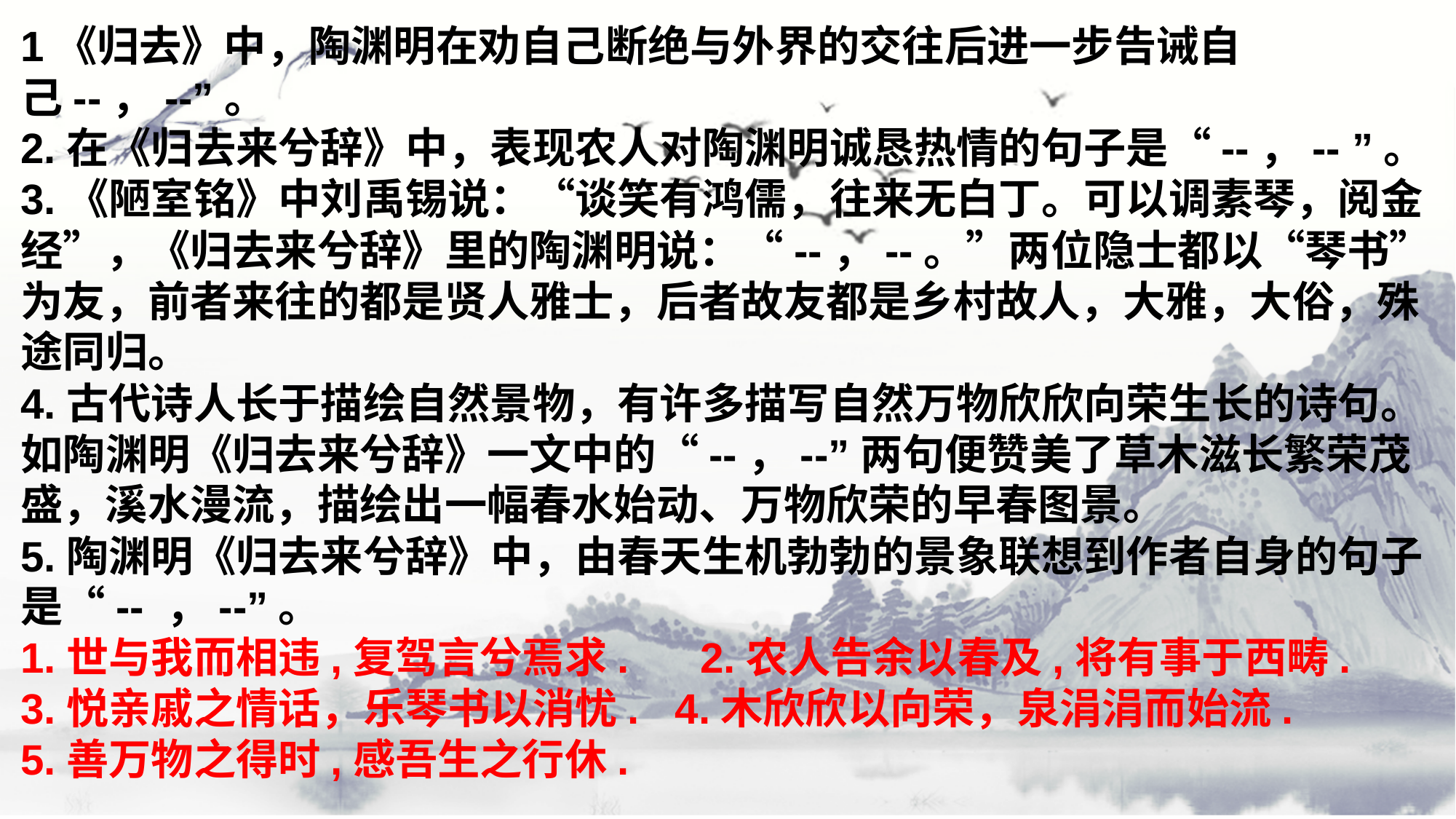

1《归去》中，陶渊明在劝自己断绝与外界的交往后进一步告诫自己--，--”。
2.在《归去来兮辞》中，表现农人对陶渊明诚恳热情的句子是“--，-- ”。
3.《陋室铭》中刘禹锡说：“谈笑有鸿儒，往来无白丁。可以调素琴，阅金经”，《归去来兮辞》里的陶渊明说：“--，--。”两位隐士都以“琴书”为友，前者来往的都是贤人雅士，后者故友都是乡村故人，大雅，大俗，殊途同归。
4.古代诗人长于描绘自然景物，有许多描写自然万物欣欣向荣生长的诗句。如陶渊明《归去来兮辞》一文中的“--，--”两句便赞美了草木滋长繁荣茂盛，溪水漫流，描绘出一幅春水始动、万物欣荣的早春图景。
5.陶渊明《归去来兮辞》中，由春天生机勃勃的景象联想到作者自身的句子是“-- ，--”。
1.世与我而相违,复驾言兮焉求.      2.农人告余以春及,将有事于西畴.
3.悦亲戚之情话，乐琴书以消忧.   4.木欣欣以向荣，泉涓涓而始流.
5.善万物之得时,感吾生之行休.